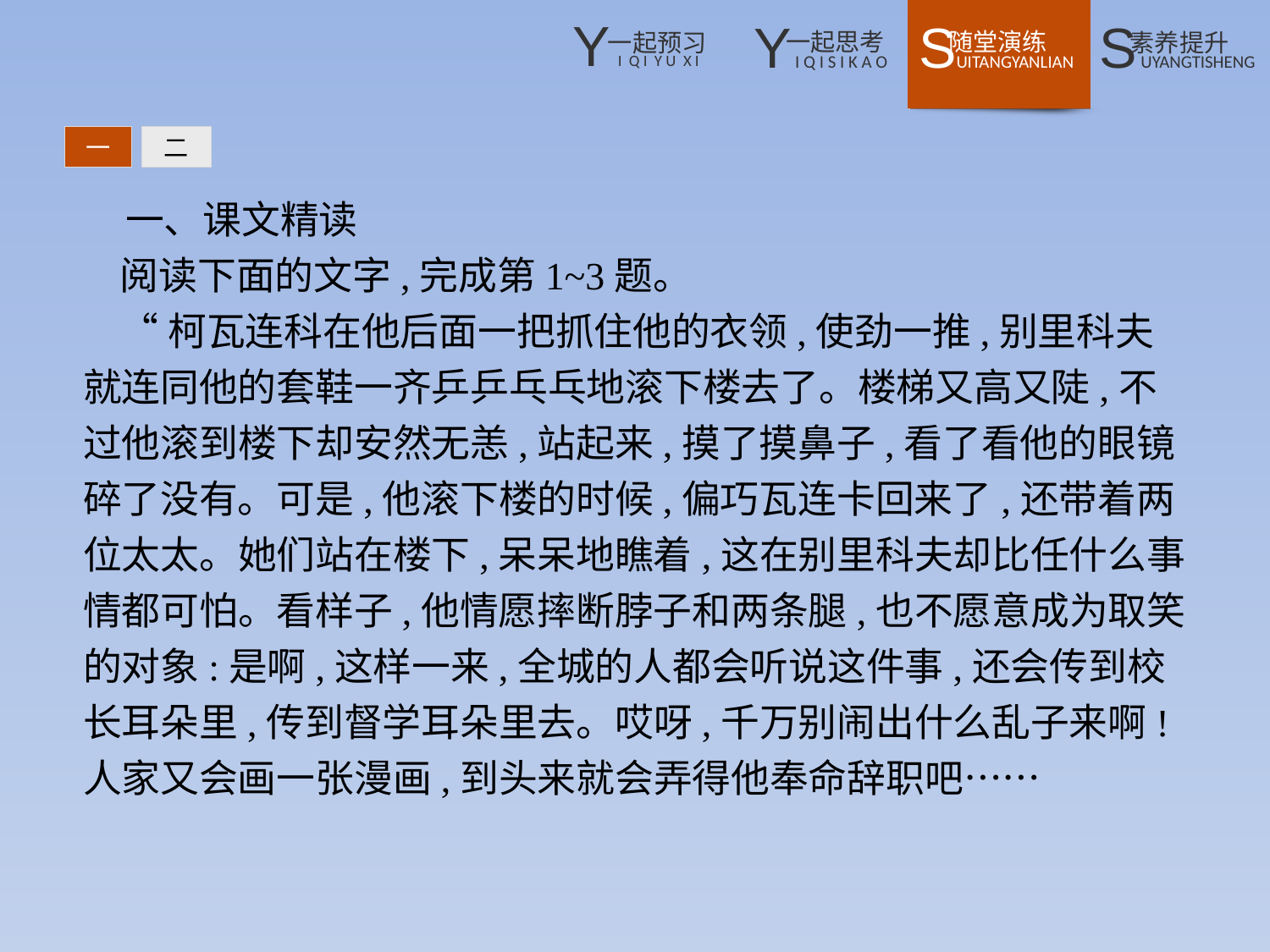

一
二
一、课文精读
阅读下面的文字,完成第1~3题。
“柯瓦连科在他后面一把抓住他的衣领,使劲一推,别里科夫就连同他的套鞋一齐乒乒乓乓地滚下楼去了。楼梯又高又陡,不过他滚到楼下却安然无恙,站起来,摸了摸鼻子,看了看他的眼镜碎了没有。可是,他滚下楼的时候,偏巧瓦连卡回来了,还带着两位太太。她们站在楼下,呆呆地瞧着,这在别里科夫却比任什么事情都可怕。看样子,他情愿摔断脖子和两条腿,也不愿意成为取笑的对象:是啊,这样一来,全城的人都会听说这件事,还会传到校长耳朵里,传到督学耳朵里去。哎呀,千万别闹出什么乱子来啊!人家又会画一张漫画,到头来就会弄得他奉命辞职吧……